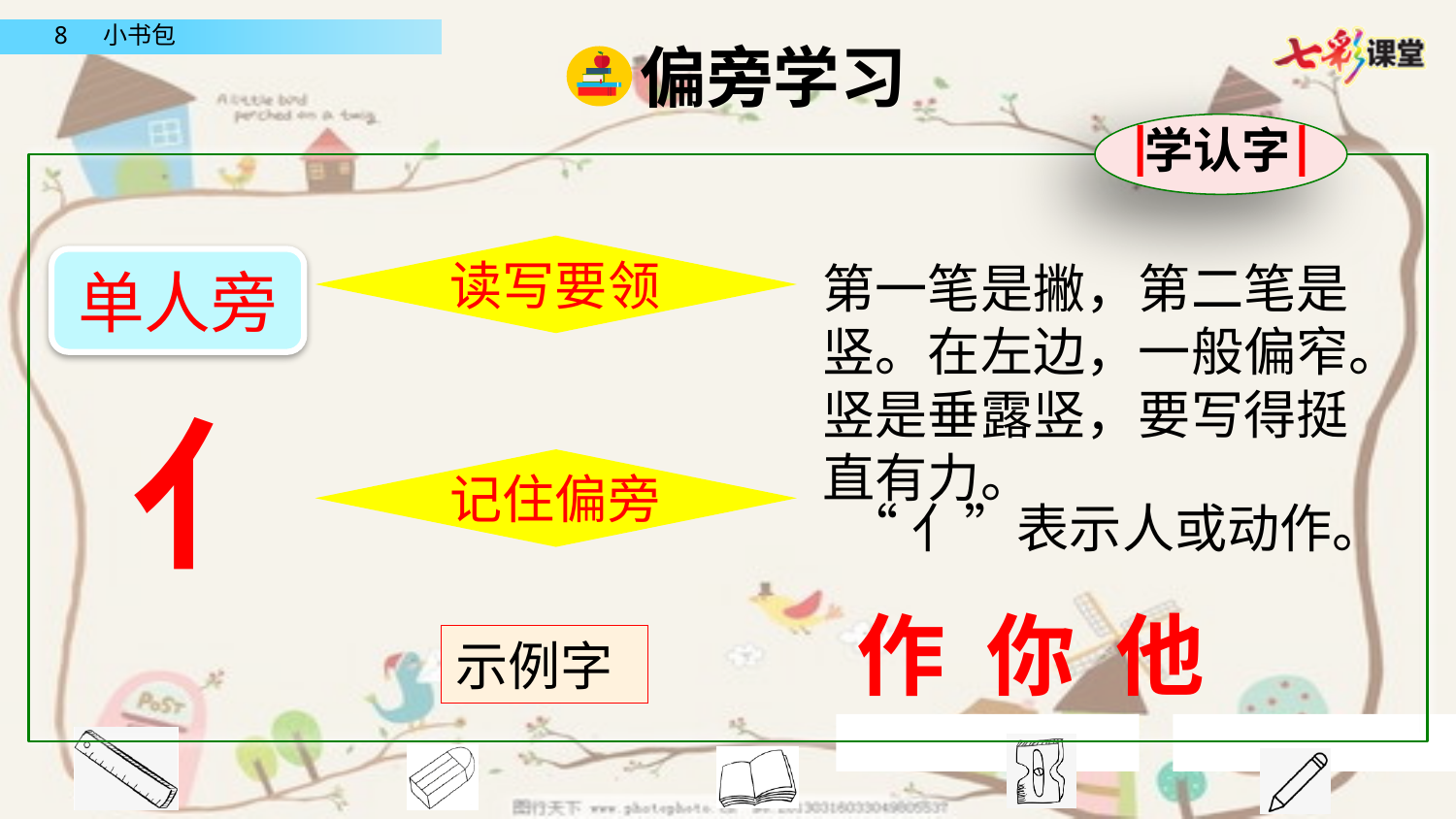

偏旁学习

学认字

读写要领
单人旁
第一笔是撇，第二笔是竖。在左边，一般偏窄。竖是垂露竖，要写得挺直有力。
亻
记住偏旁
“亻”表示人或动作。
作  你  他
示例字